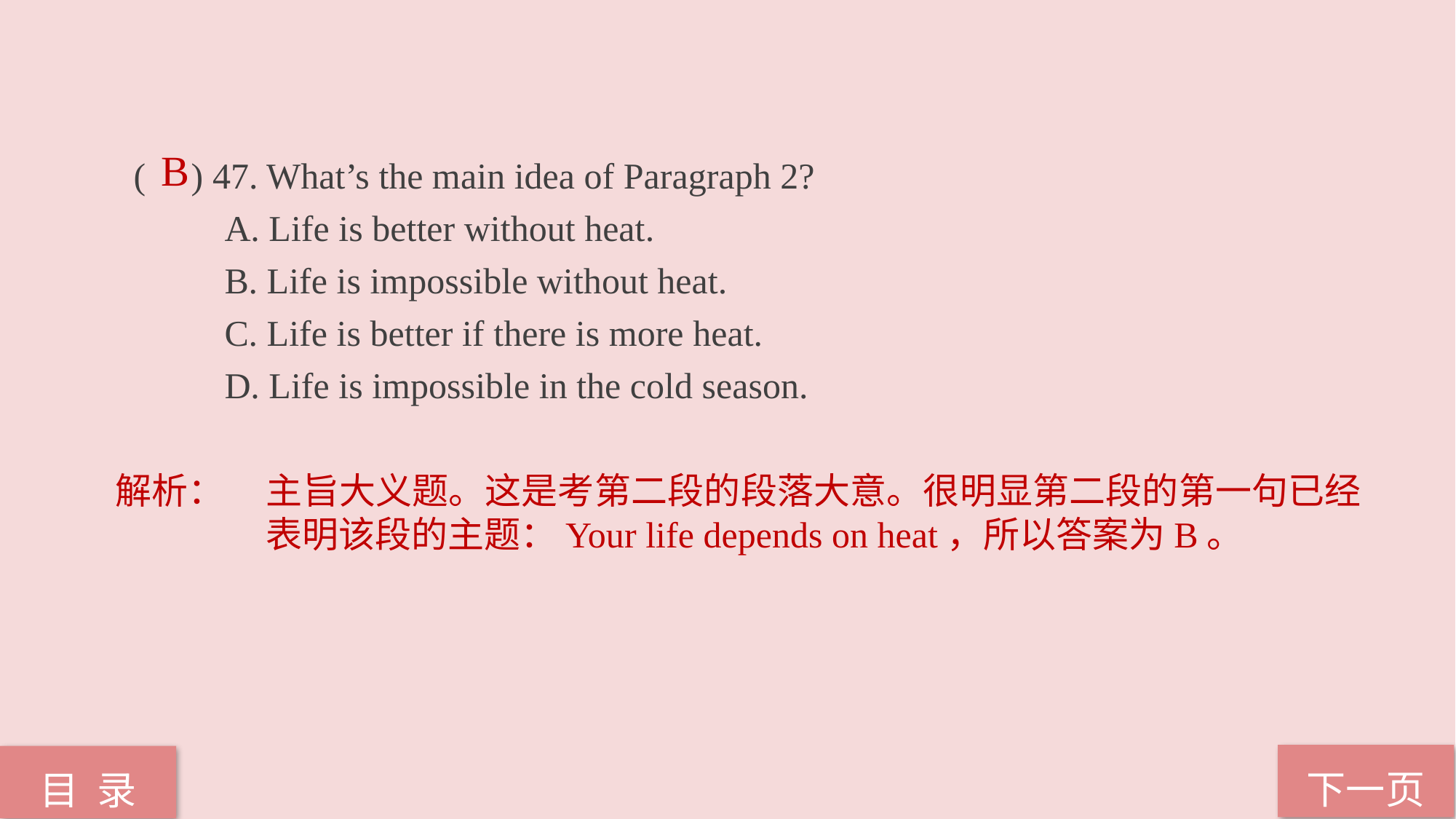

B
(     ) 47. What’s the main idea of Paragraph 2?
          A. Life is better without heat.
          B. Life is impossible without heat.
          C. Life is better if there is more heat.
          D. Life is impossible in the cold season.
解析：	主旨大义题。这是考第二段的段落大意。很明显第二段的第一句已经表明该段的主题：Your life depends on heat，所以答案为B。